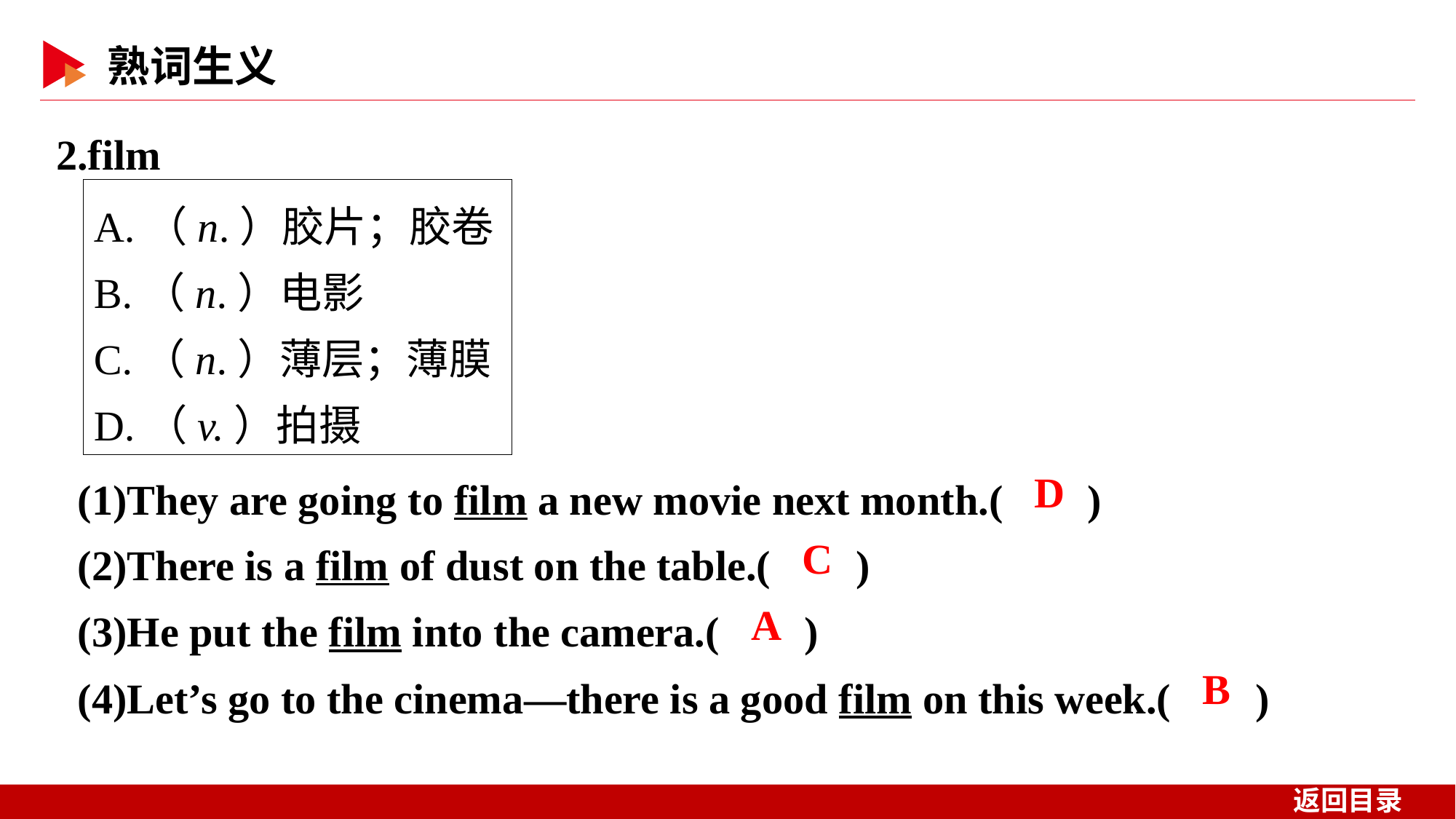

2.film
A.（n.）胶片；胶卷
B.（n.）电影
C.（n.）薄层；薄膜
D.（v.）拍摄
(1)They are going to film a new movie next month.(        )
(2)There is a film of dust on the table.(        )
(3)He put the film into the camera.(        )
(4)Let’s go to the cinema—there is a good film on this week.(        )
   D
   C
   A
   B